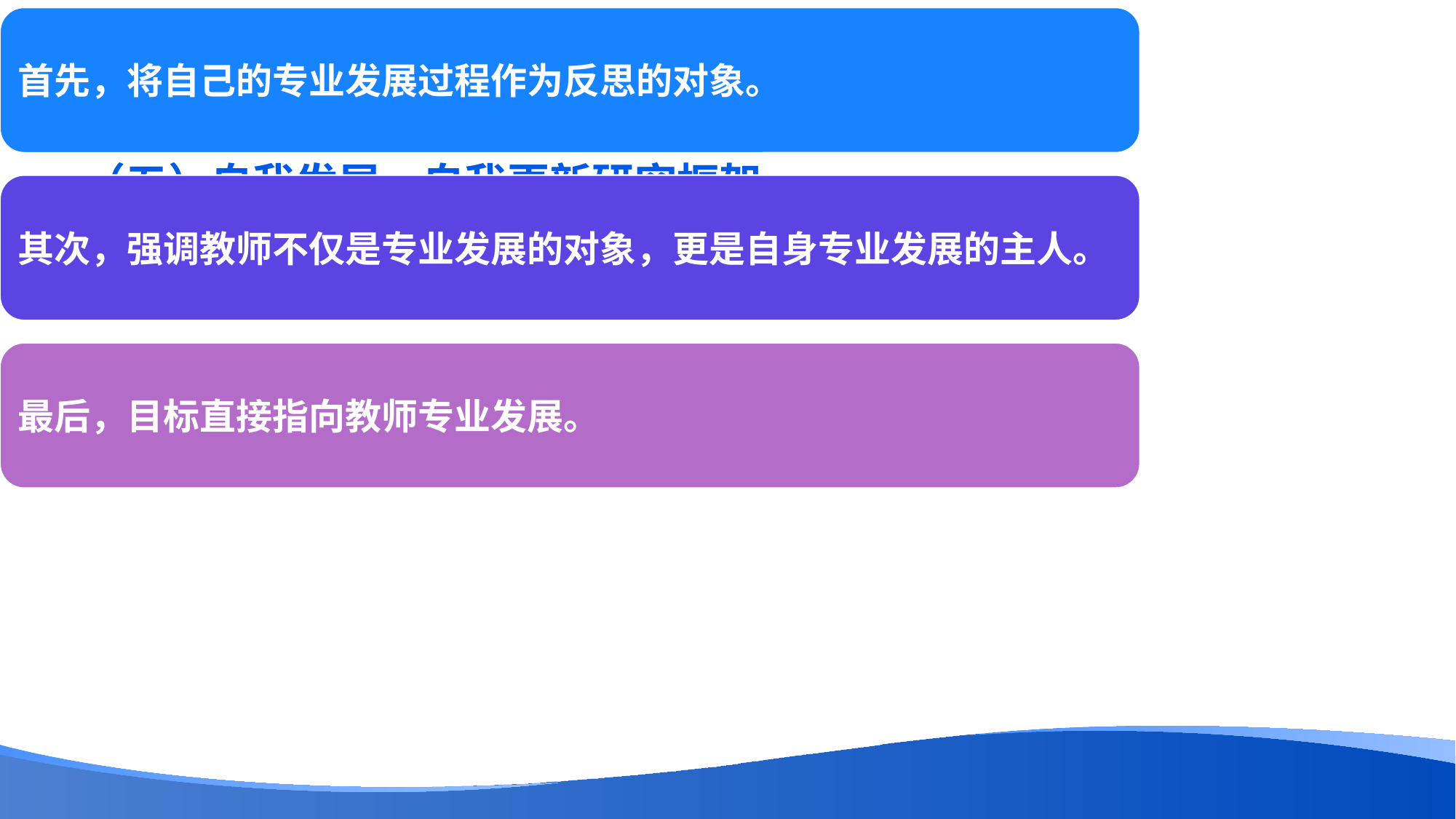

# 二、教师专业发展的阶段理论
（五）自我发展、自我更新研究框架
首先，将自己的专业发展过程作为反思的对象。
其次，强调教师不仅是专业发展的对象，更是自身专业发展的主人。
最后，目标直接指向教师专业发展。